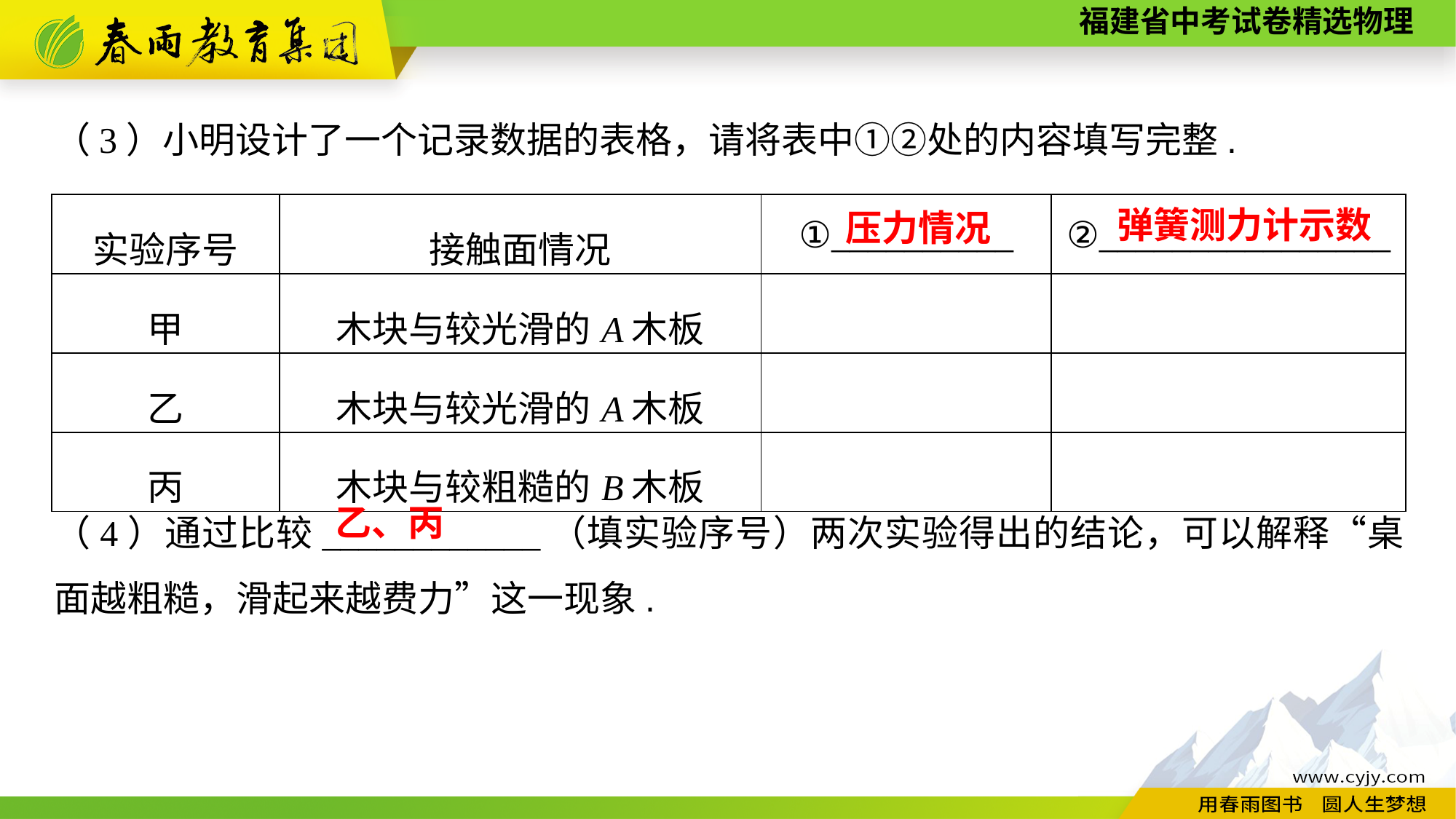

（3）小明设计了一个记录数据的表格，请将表中①②处的内容填写完整.

（4）通过比较____________（填实验序号）两次实验得出的结论，可以解释“桌面越粗糙，滑起来越费力”这一现象.
| 实验序号 | 接触面情况 | ①\_\_\_\_\_\_\_\_\_\_ | ②\_\_\_\_\_\_\_\_\_\_\_\_\_\_\_\_ |
| --- | --- | --- | --- |
| 甲 | 木块与较光滑的A木板 |  |  |
| 乙 | 木块与较光滑的A木板 |  |  |
| 丙 | 木块与较粗糙的B木板 |  |  |
弹簧测力计示数
压力情况
乙、丙